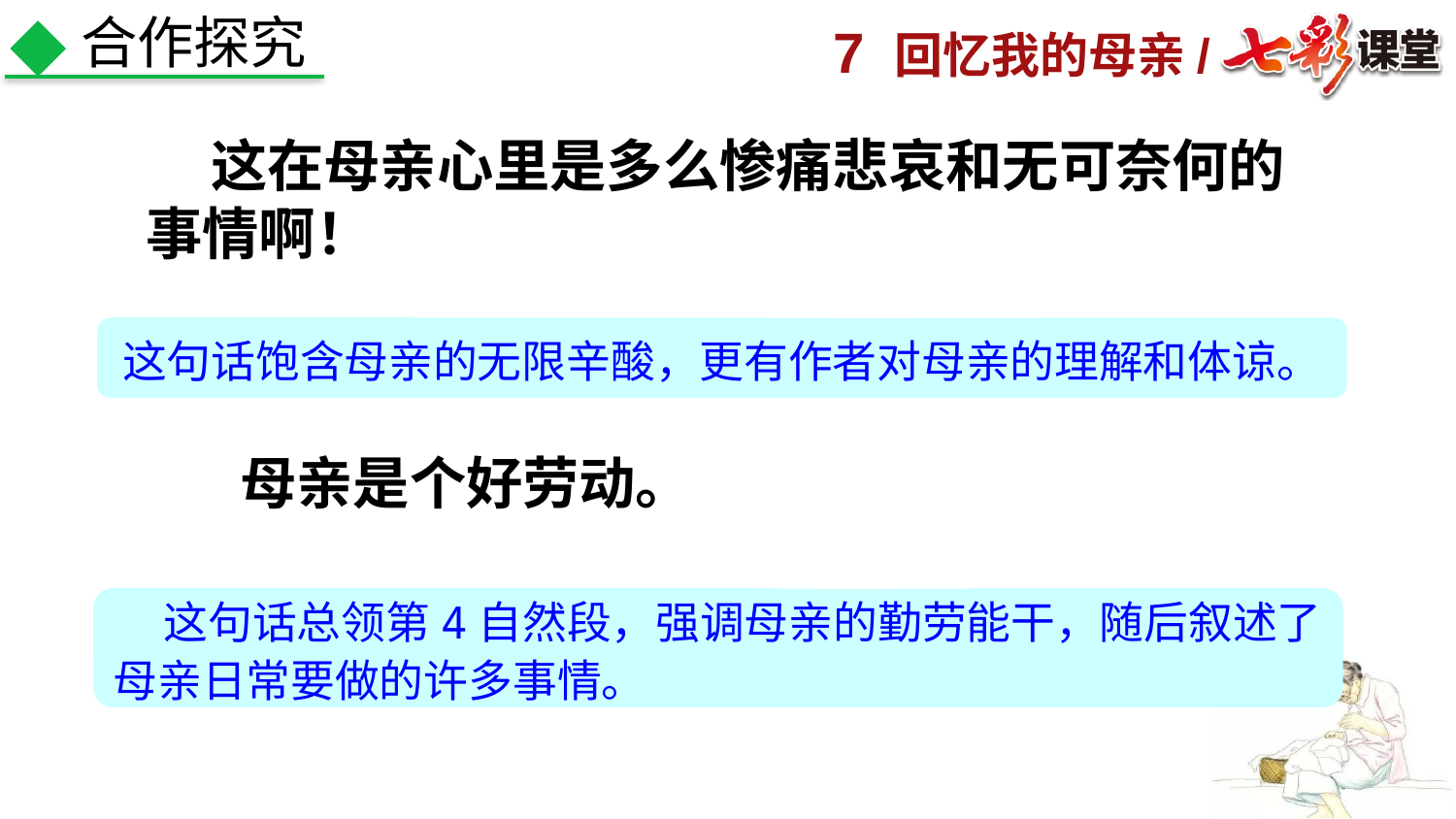

合作探究

    这在母亲心里是多么惨痛悲哀和无可奈何的事情啊！
这句话饱含母亲的无限辛酸，更有作者对母亲的理解和体谅。
    母亲是个好劳动。
    这句话总领第4自然段，强调母亲的勤劳能干，随后叙述了母亲日常要做的许多事情。